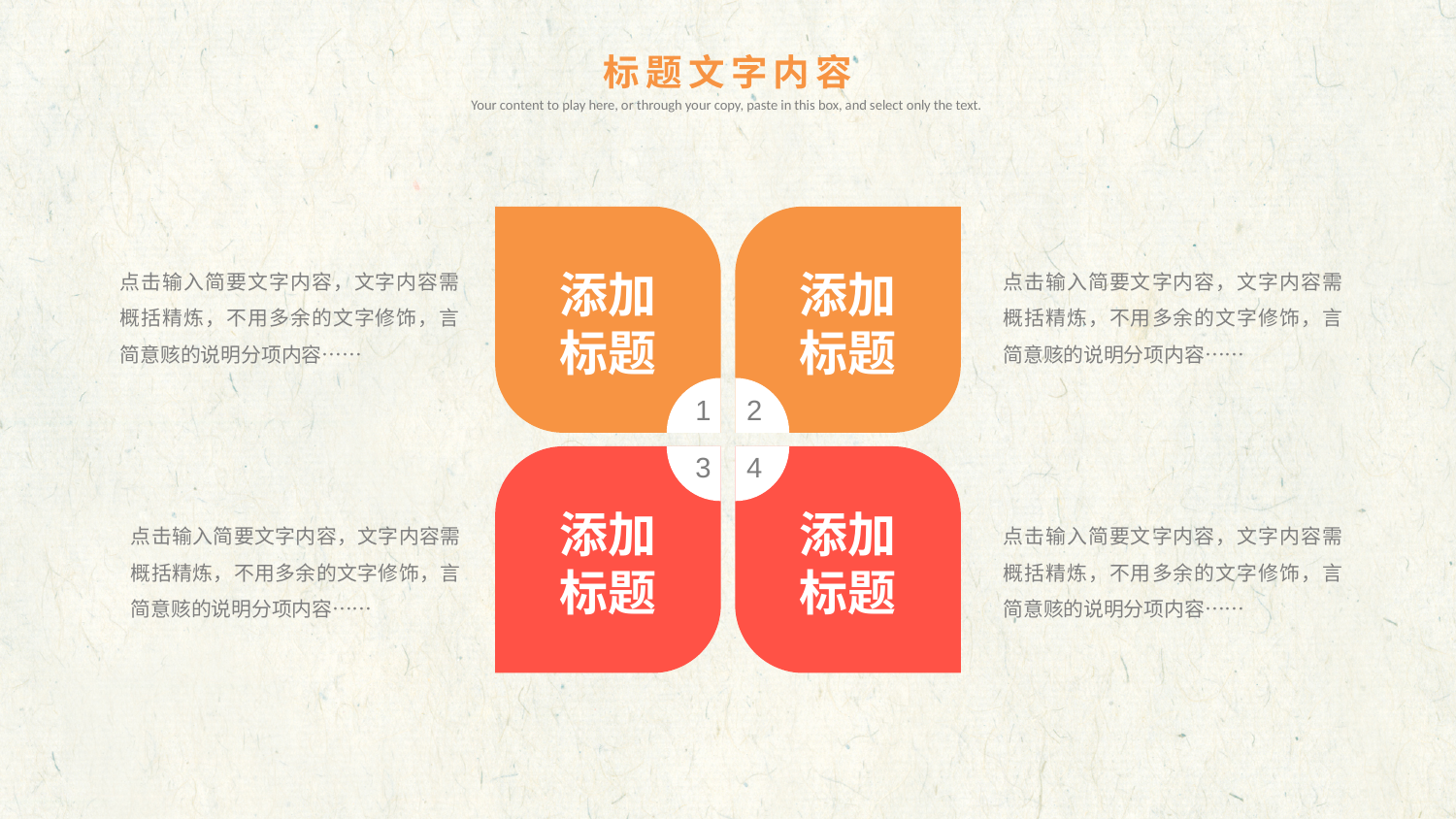

标题文字内容
Your content to play here, or through your copy, paste in this box, and select only the text.

点击输入简要文字内容，文字内容需概括精炼，不用多余的文字修饰，言简意赅的说明分项内容……
添加标题
添加标题
点击输入简要文字内容，文字内容需概括精炼，不用多余的文字修饰，言简意赅的说明分项内容……

1
2

3
4
添加标题
添加标题
点击输入简要文字内容，文字内容需概括精炼，不用多余的文字修饰，言简意赅的说明分项内容……
点击输入简要文字内容，文字内容需概括精炼，不用多余的文字修饰，言简意赅的说明分项内容……